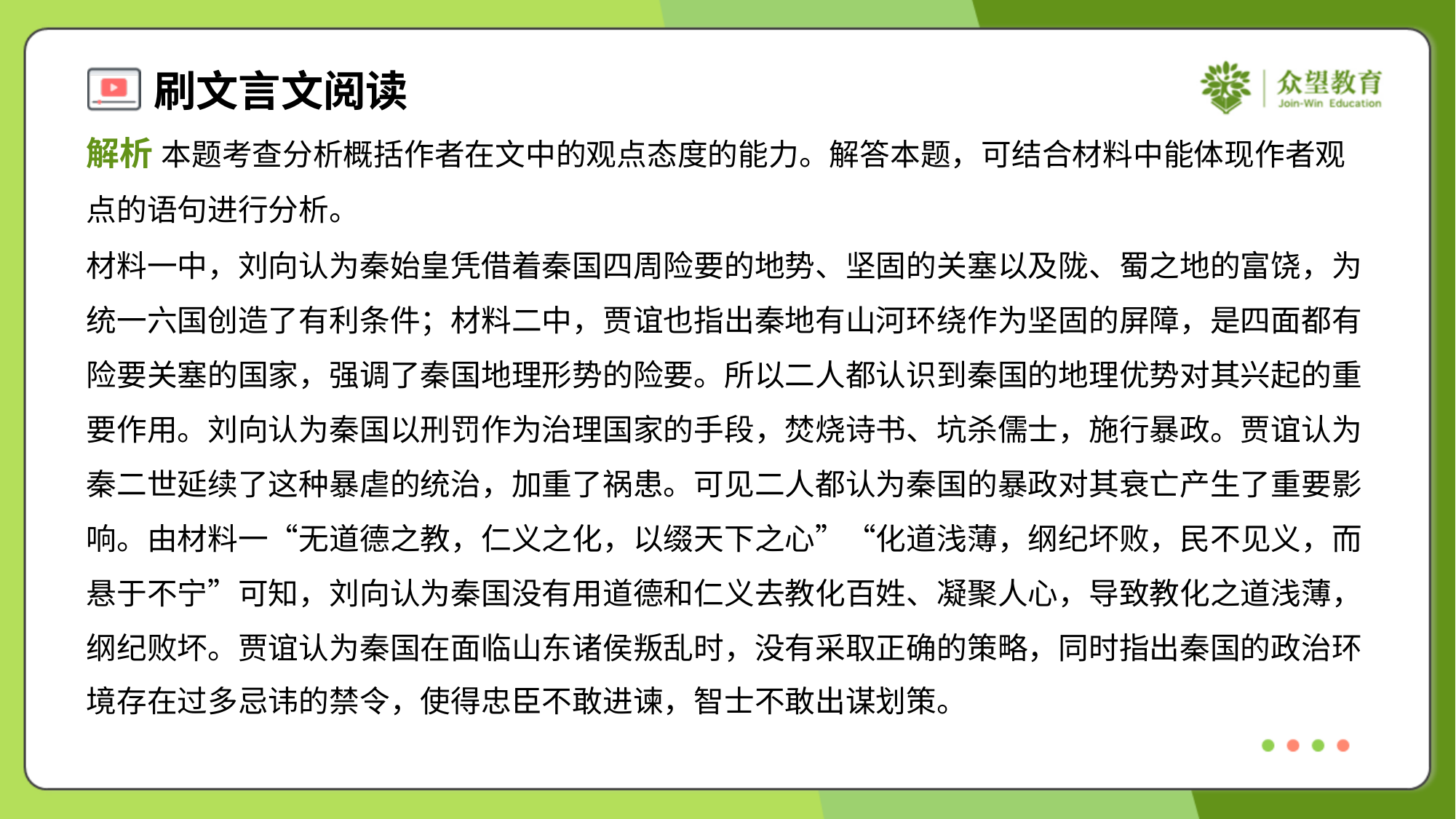

解析 本题考查分析概括作者在文中的观点态度的能力。解答本题，可结合材料中能体现作者观
点的语句进行分析。
材料一中，刘向认为秦始皇凭借着秦国四周险要的地势、坚固的关塞以及陇、蜀之地的富饶，为
统一六国创造了有利条件；材料二中，贾谊也指出秦地有山河环绕作为坚固的屏障，是四面都有
险要关塞的国家，强调了秦国地理形势的险要。所以二人都认识到秦国的地理优势对其兴起的重
要作用。刘向认为秦国以刑罚作为治理国家的手段，焚烧诗书、坑杀儒士，施行暴政。贾谊认为
秦二世延续了这种暴虐的统治，加重了祸患。可见二人都认为秦国的暴政对其衰亡产生了重要影
响。由材料一“无道德之教，仁义之化，以缀天下之心”“化道浅薄，纲纪坏败，民不见义，而
悬于不宁”可知，刘向认为秦国没有用道德和仁义去教化百姓、凝聚人心，导致教化之道浅薄，
纲纪败坏。贾谊认为秦国在面临山东诸侯叛乱时，没有采取正确的策略，同时指出秦国的政治环
境存在过多忌讳的禁令，使得忠臣不敢进谏，智士不敢出谋划策。